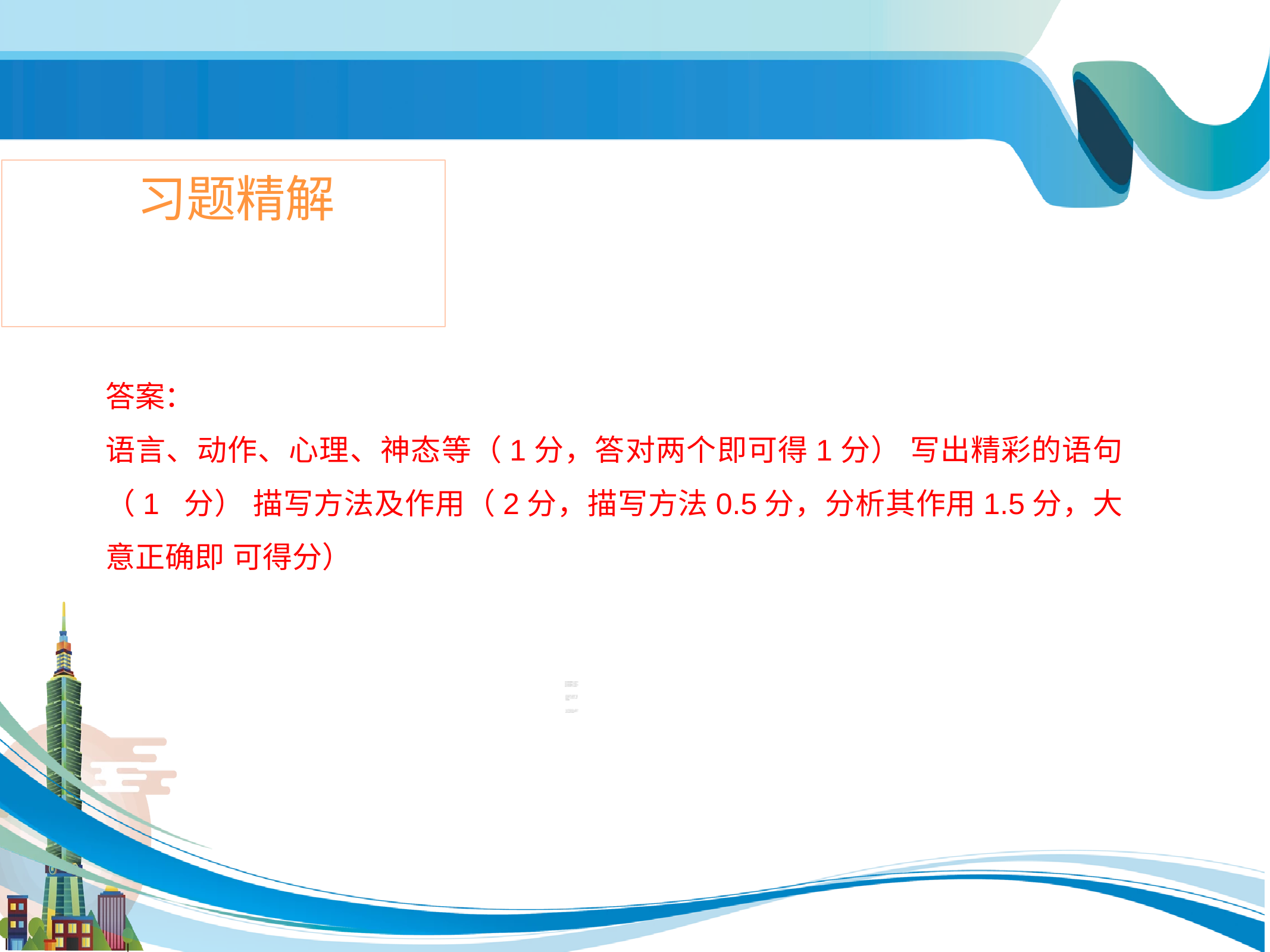

# 习题精解
答案：
语言、动作、心理、神态等（1分，答对两个即可得1分） 写出精彩的语句（1  分） 描写方法及作用（2分，描写方法0.5分，分析其作用1.5分，大意正确即 可得分）